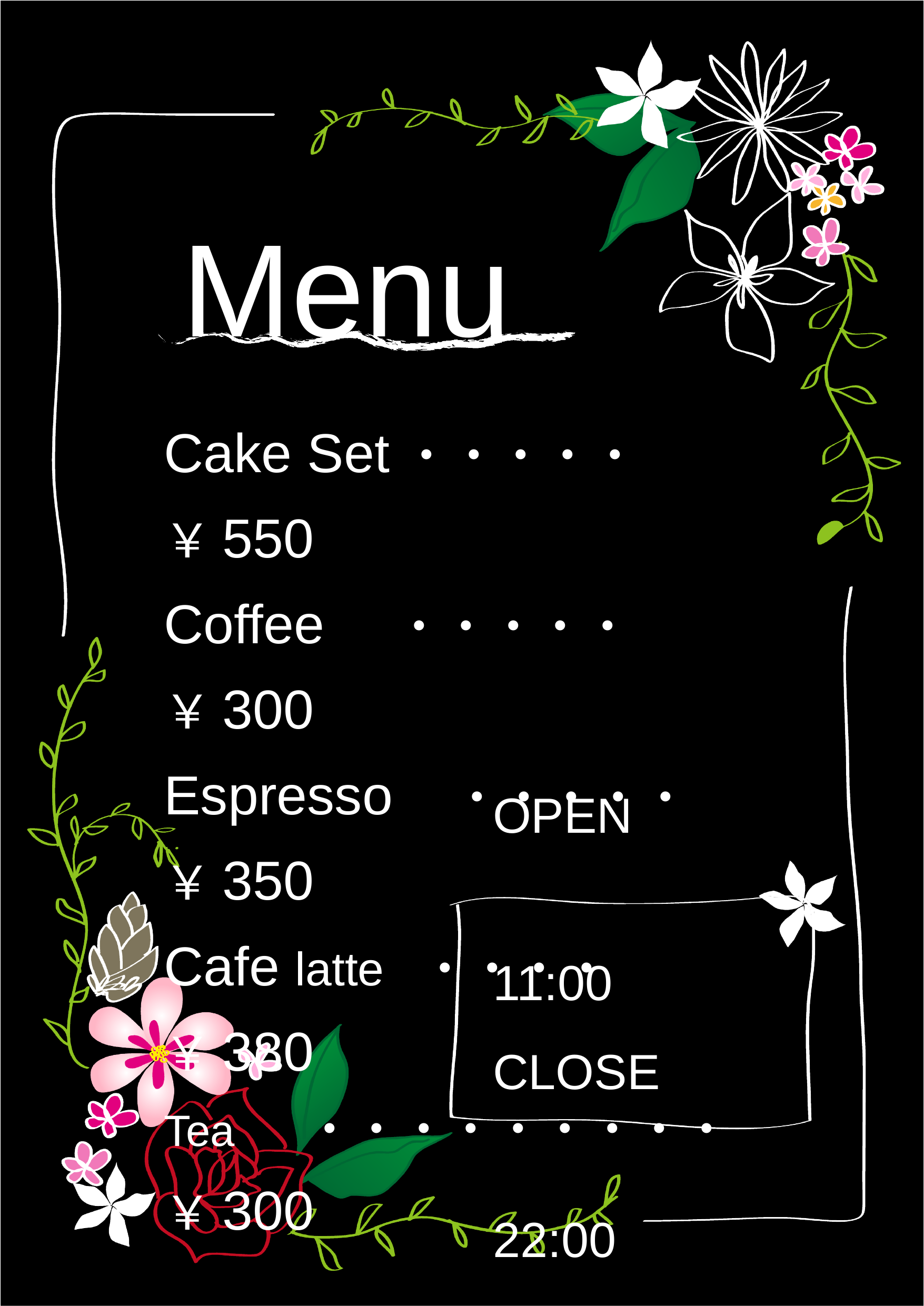

Menu
Cake Set・・・・・￥550
Coffee　 ・・・・・￥300
Espresso　・・・・・￥350
Cafe latte  ・・・・￥380
Tea 　・・・・・・・・・￥300
OPEN	11:00
CLOSE	22:00